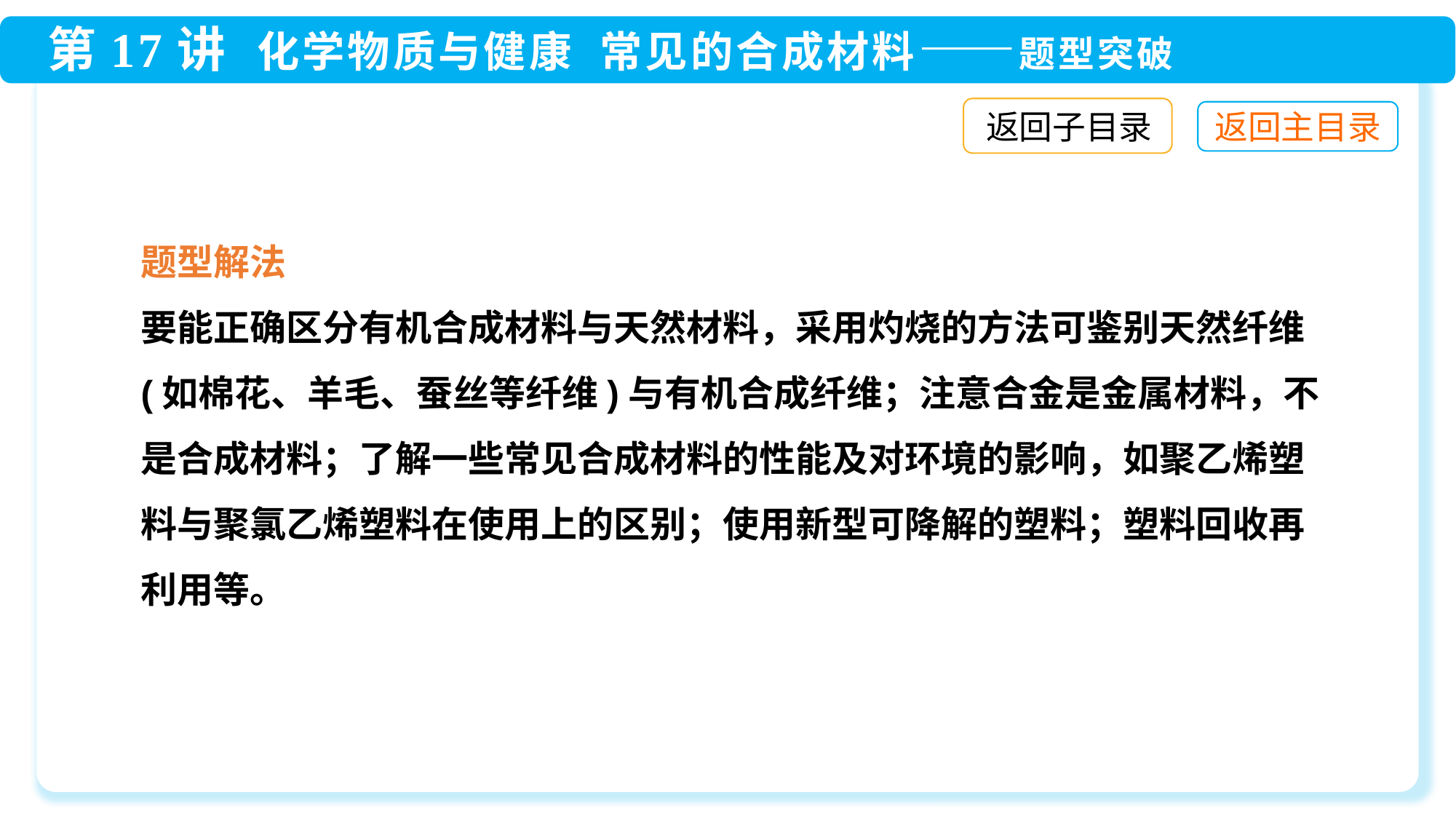

返回子目录
题型解法
要能正确区分有机合成材料与天然材料，采用灼烧的方法可鉴别天然纤维(如棉花、羊毛、蚕丝等纤维)与有机合成纤维；注意合金是金属材料，不是合成材料；了解一些常见合成材料的性能及对环境的影响，如聚乙烯塑料与聚氯乙烯塑料在使用上的区别；使用新型可降解的塑料；塑料回收再利用等。